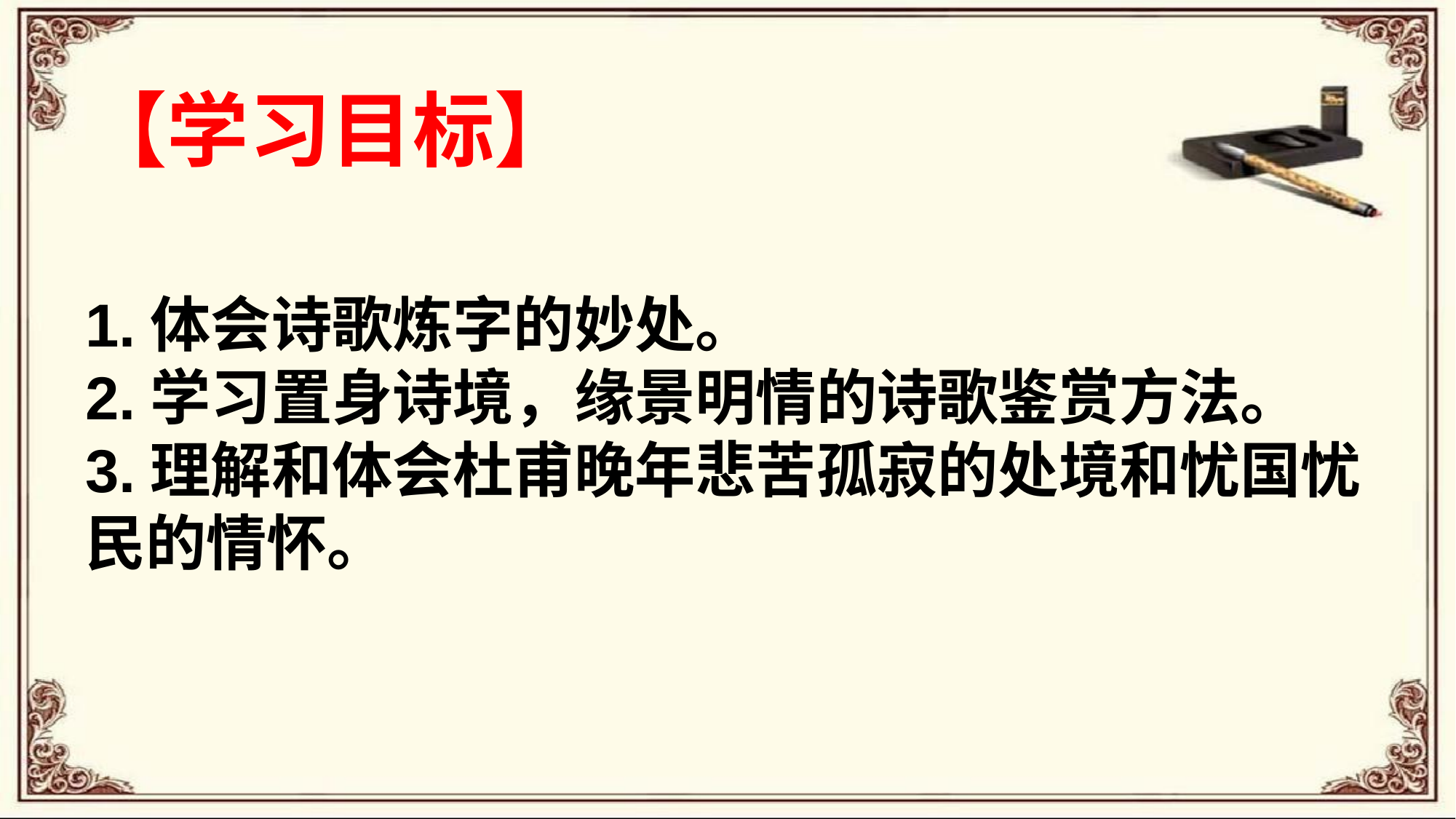

【学习目标】

1.体会诗歌炼字的妙处。
2.学习置身诗境，缘景明情的诗歌鉴赏方法。
3.理解和体会杜甫晚年悲苦孤寂的处境和忧国忧民的情怀。